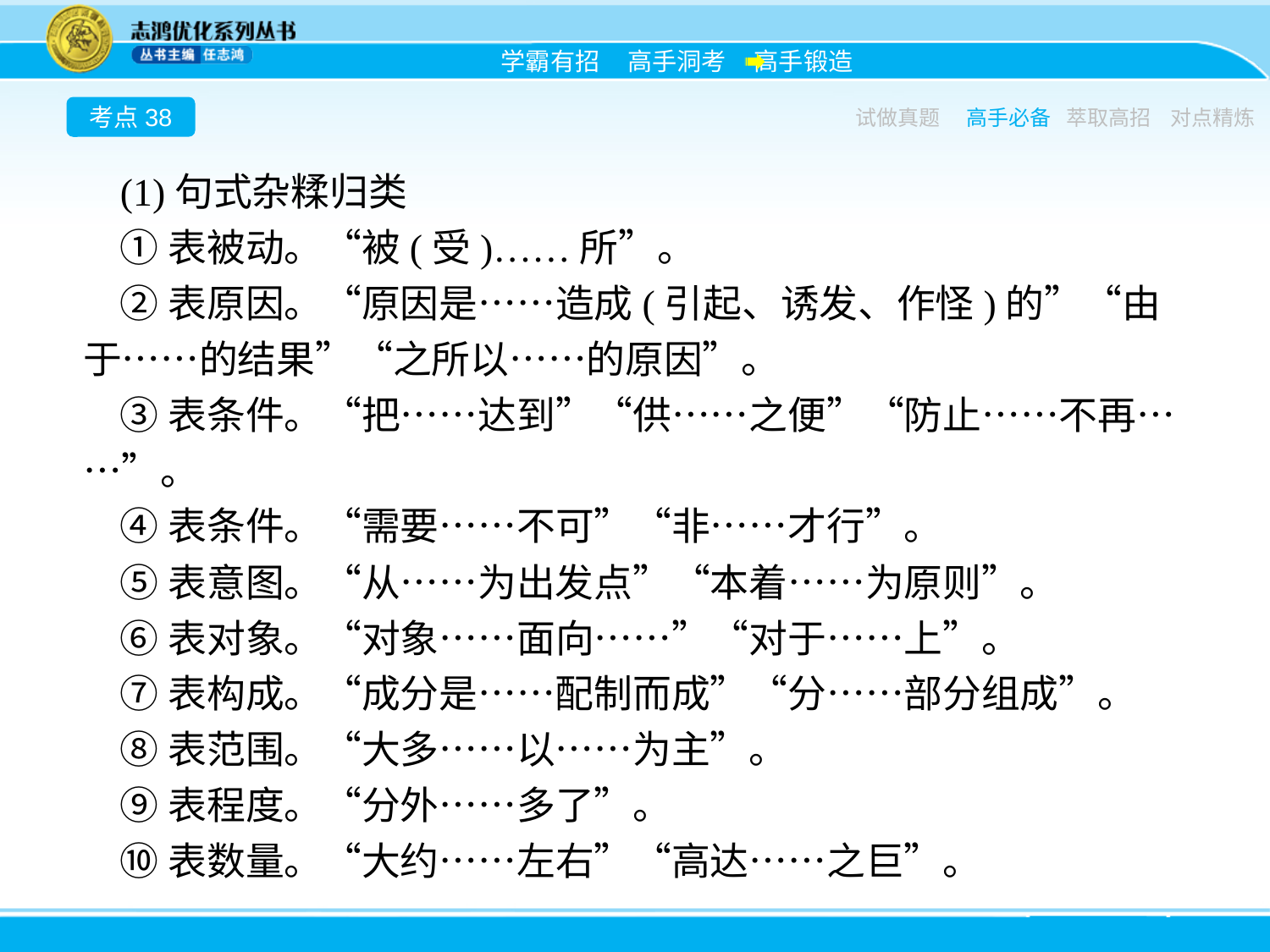

考点38
试做真题
高手必备
萃取高招
对点精炼
(1)句式杂糅归类
①表被动。“被(受)……所”。
②表原因。“原因是……造成(引起、诱发、作怪)的”“由于……的结果”“之所以……的原因”。
③表条件。“把……达到”“供……之便”“防止……不再……”。
④表条件。“需要……不可”“非……才行”。
⑤表意图。“从……为出发点”“本着……为原则”。
⑥表对象。“对象……面向……”“对于……上”。
⑦表构成。“成分是……配制而成”“分……部分组成”。
⑧表范围。“大多……以……为主”。
⑨表程度。“分外……多了”。
⑩表数量。“大约……左右”“高达……之巨”。